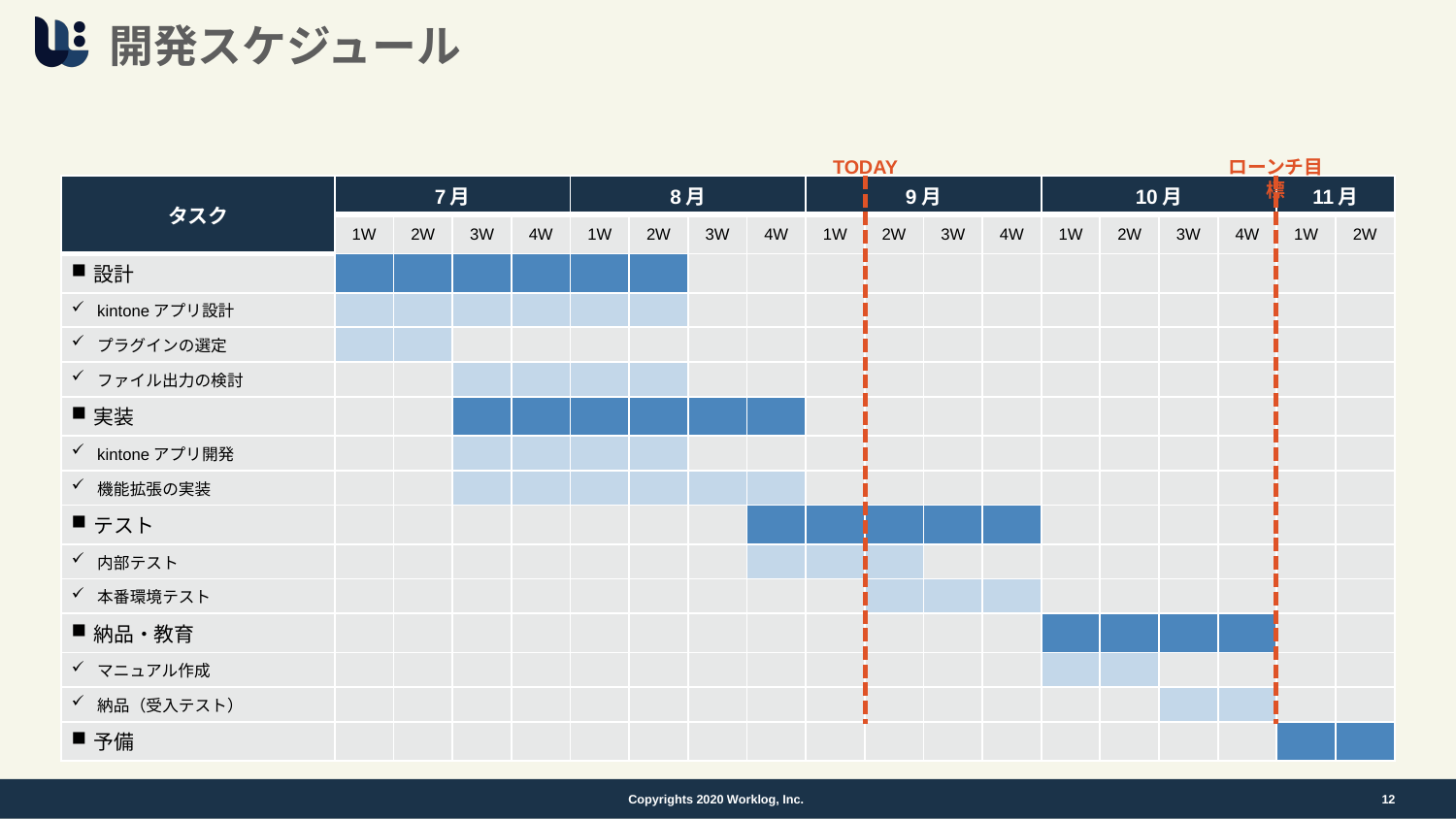

# 開発スケジュール
TODAY
ローンチ目標
| タスク | 7月 |  |  |  | 8月 |  |  |  | 9月 |  |  |  | 10月 |  |  |  | 11月 |  |
| --- | --- | --- | --- | --- | --- | --- | --- | --- | --- | --- | --- | --- | --- | --- | --- | --- | --- | --- |
|  | 1W | 2W | 3W | 4W | 1W | 2W | 3W | 4W | 1W | 2W | 3W | 4W | 1W | 2W | 3W | 4W | 1W | 2W |
| 設計 |  |  |  |  |  |  |  |  |  |  |  |  |  |  |  |  |  |  |
| kintoneアプリ設計 |  |  |  |  |  |  |  |  |  |  |  |  |  |  |  |  |  |  |
| プラグインの選定 |  |  |  |  |  |  |  |  |  |  |  |  |  |  |  |  |  |  |
| ファイル出力の検討 |  |  |  |  |  |  |  |  |  |  |  |  |  |  |  |  |  |  |
| 実装 |  |  |  |  |  |  |  |  |  |  |  |  |  |  |  |  |  |  |
| kintoneアプリ開発 |  |  |  |  |  |  |  |  |  |  |  |  |  |  |  |  |  |  |
| 機能拡張の実装 |  |  |  |  |  |  |  |  |  |  |  |  |  |  |  |  |  |  |
| テスト |  |  |  |  |  |  |  |  |  |  |  |  |  |  |  |  |  |  |
| 内部テスト |  |  |  |  |  |  |  |  |  |  |  |  |  |  |  |  |  |  |
| 本番環境テスト |  |  |  |  |  |  |  |  |  |  |  |  |  |  |  |  |  |  |
| 納品・教育 |  |  |  |  |  |  |  |  |  |  |  |  |  |  |  |  |  |  |
| マニュアル作成 |  |  |  |  |  |  |  |  |  |  |  |  |  |  |  |  |  |  |
| 納品（受入テスト） |  |  |  |  |  |  |  |  |  |  |  |  |  |  |  |  |  |  |
| 予備 |  |  |  |  |  |  |  |  |  |  |  |  |  |  |  |  |  |  |
12